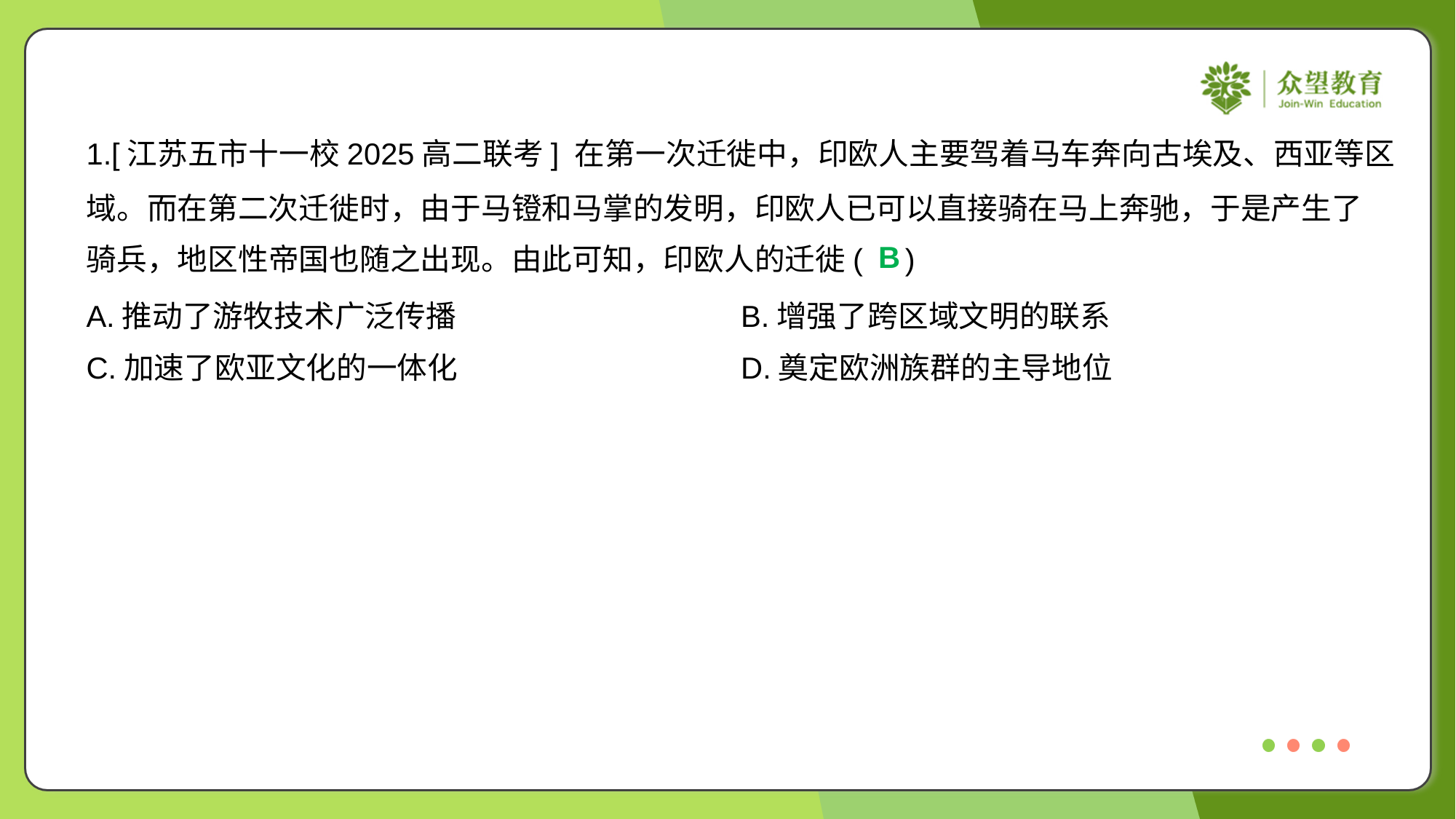

1.[江苏五市十一校2025高二联考] 在第一次迁徙中，印欧人主要驾着马车奔向古埃及、西亚等区
域。而在第二次迁徙时，由于马镫和马掌的发明，印欧人已可以直接骑在马上奔驰，于是产生了
骑兵，地区性帝国也随之出现。由此可知，印欧人的迁徙(     )
B
A.推动了游牧技术广泛传播	B.增强了跨区域文明的联系
C.加速了欧亚文化的一体化	D.奠定欧洲族群的主导地位